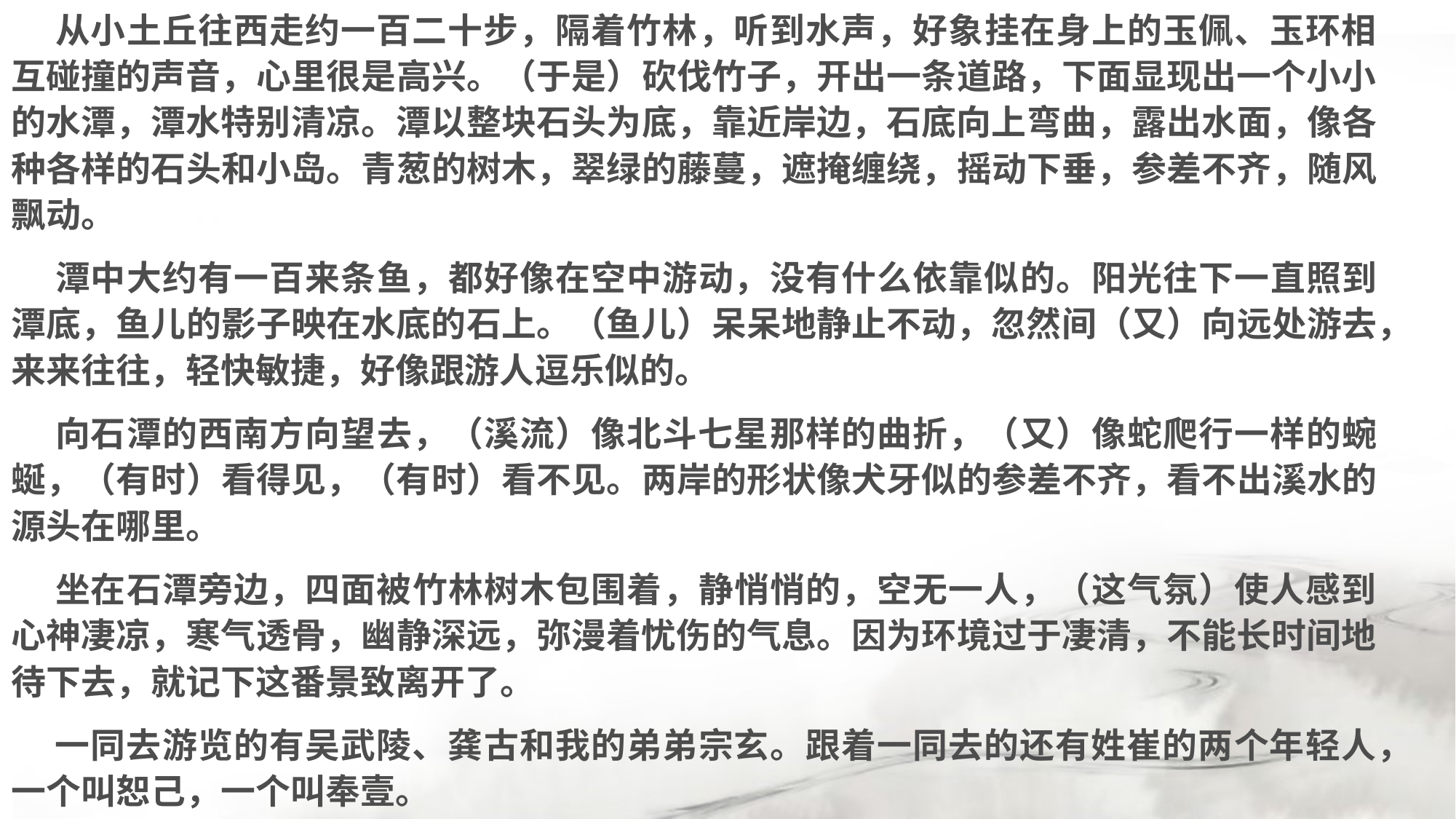

从小土丘往西走约一百二十步，隔着竹林，听到水声，好象挂在身上的玉佩、玉环相互碰撞的声音，心里很是高兴。（于是）砍伐竹子，开出一条道路，下面显现出一个小小的水潭，潭水特别清凉。潭以整块石头为底，靠近岸边，石底向上弯曲，露出水面，像各种各样的石头和小岛。青葱的树木，翠绿的藤蔓，遮掩缠绕，摇动下垂，参差不齐，随风飘动。
    潭中大约有一百来条鱼，都好像在空中游动，没有什么依靠似的。阳光往下一直照到潭底，鱼儿的影子映在水底的石上。（鱼儿）呆呆地静止不动，忽然间（又）向远处游去，来来往往，轻快敏捷，好像跟游人逗乐似的。
    向石潭的西南方向望去，（溪流）像北斗七星那样的曲折，（又）像蛇爬行一样的蜿蜒，（有时）看得见，（有时）看不见。两岸的形状像犬牙似的参差不齐，看不出溪水的源头在哪里。
    坐在石潭旁边，四面被竹林树木包围着，静悄悄的，空无一人，（这气氛）使人感到心神凄凉，寒气透骨，幽静深远，弥漫着忧伤的气息。因为环境过于凄清，不能长时间地待下去，就记下这番景致离开了。
    一同去游览的有吴武陵、龚古和我的弟弟宗玄。跟着一同去的还有姓崔的两个年轻人，一个叫恕己，一个叫奉壹。
#